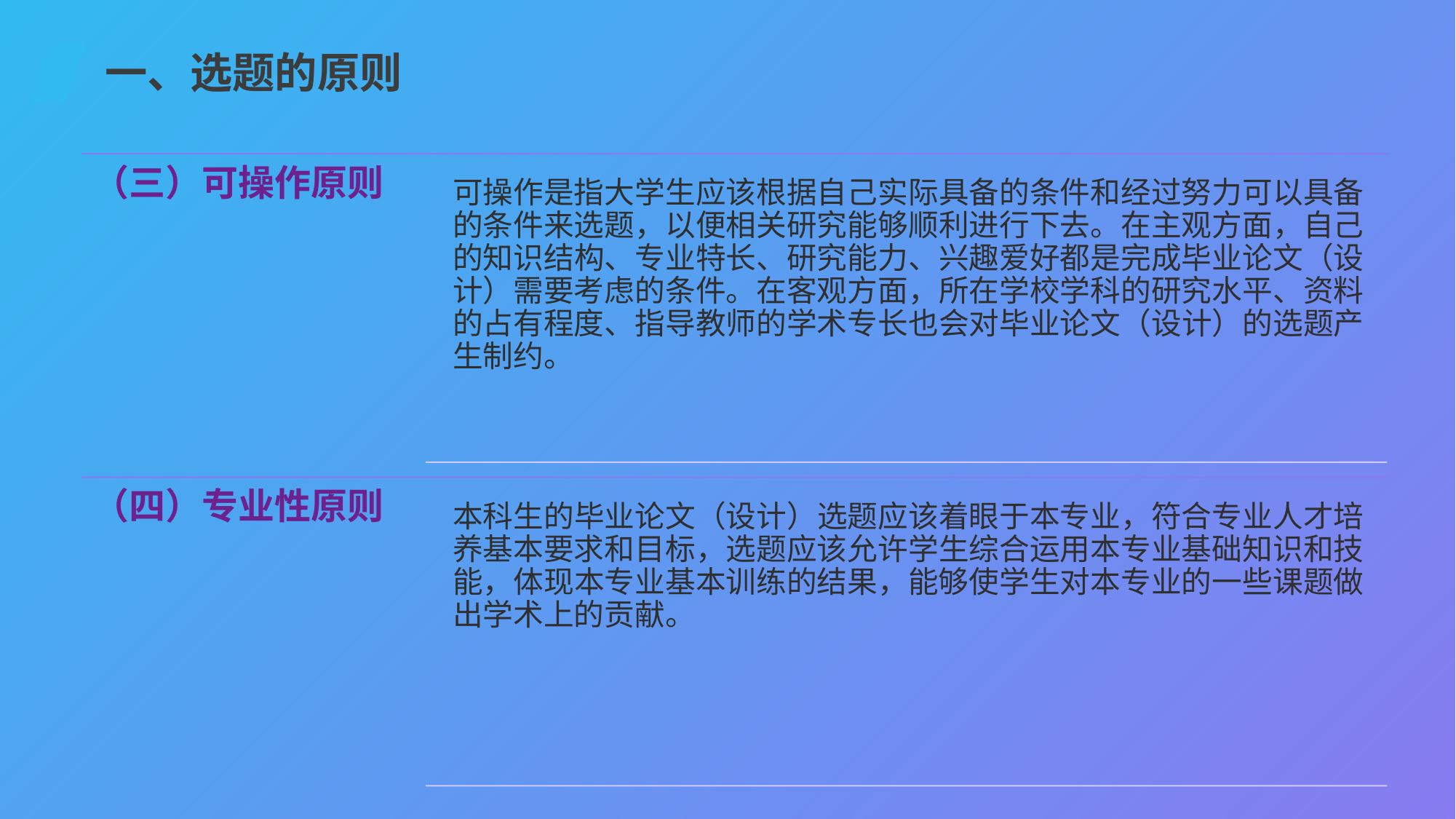

一、选题的原则
（三）可操作原则
可操作是指大学生应该根据自己实际具备的条件和经过努力可以具备的条件来选题，以便相关研究能够顺利进行下去。在主观方面，自己的知识结构、专业特长、研究能力、兴趣爱好都是完成毕业论文（设计）需要考虑的条件。在客观方面，所在学校学科的研究水平、资料的占有程度、指导教师的学术专长也会对毕业论文（设计）的选题产生制约。
（四）专业性原则
本科生的毕业论文（设计）选题应该着眼于本专业，符合专业人才培养基本要求和目标，选题应该允许学生综合运用本专业基础知识和技能，体现本专业基本训练的结果，能够使学生对本专业的一些课题做出学术上的贡献。